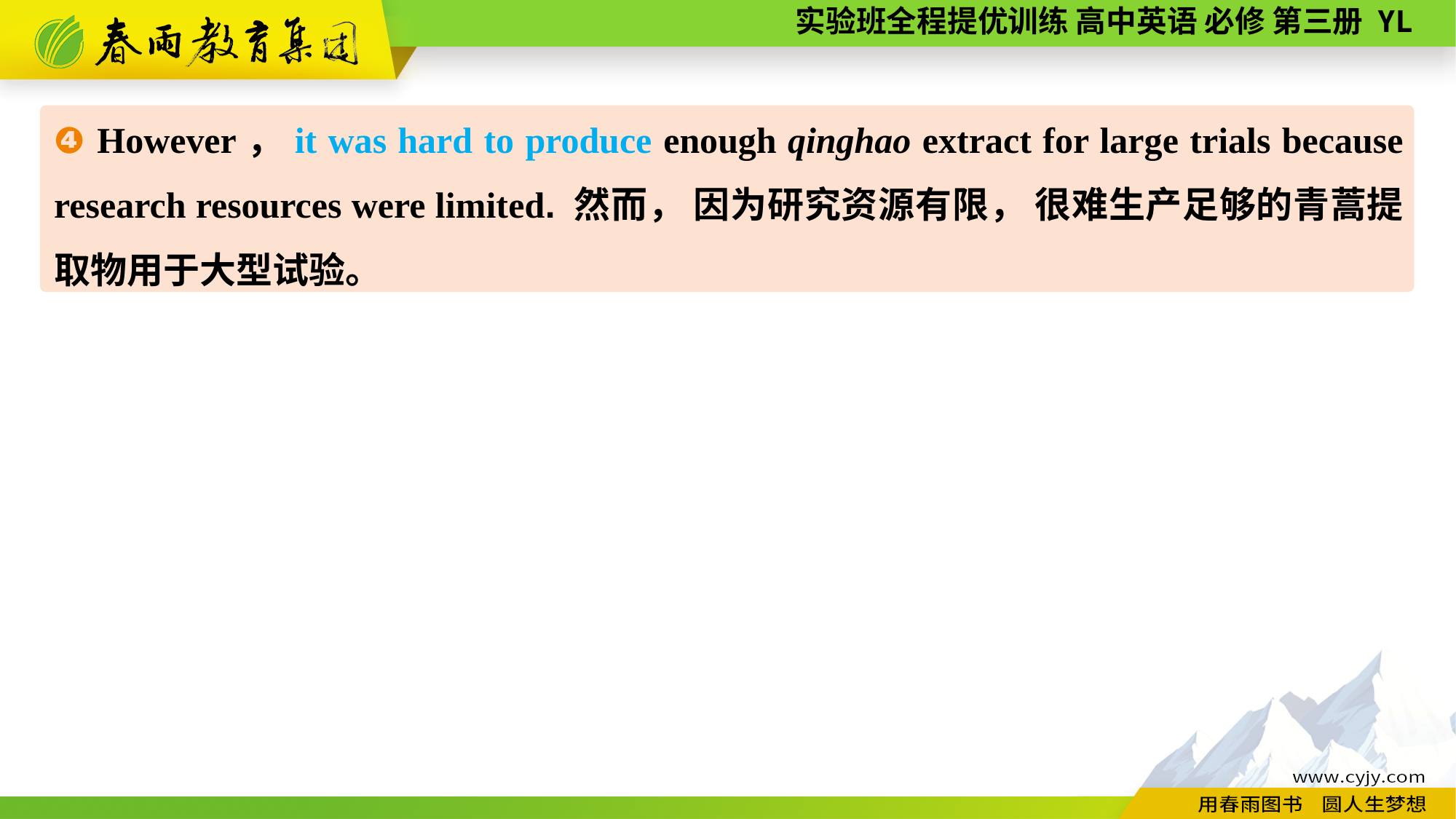

❹ However，it was hard to produce enough qinghao extract for large trials because research resources were limited. 然而， 因为研究资源有限， 很难生产足够的青蒿提取物用于大型试验。